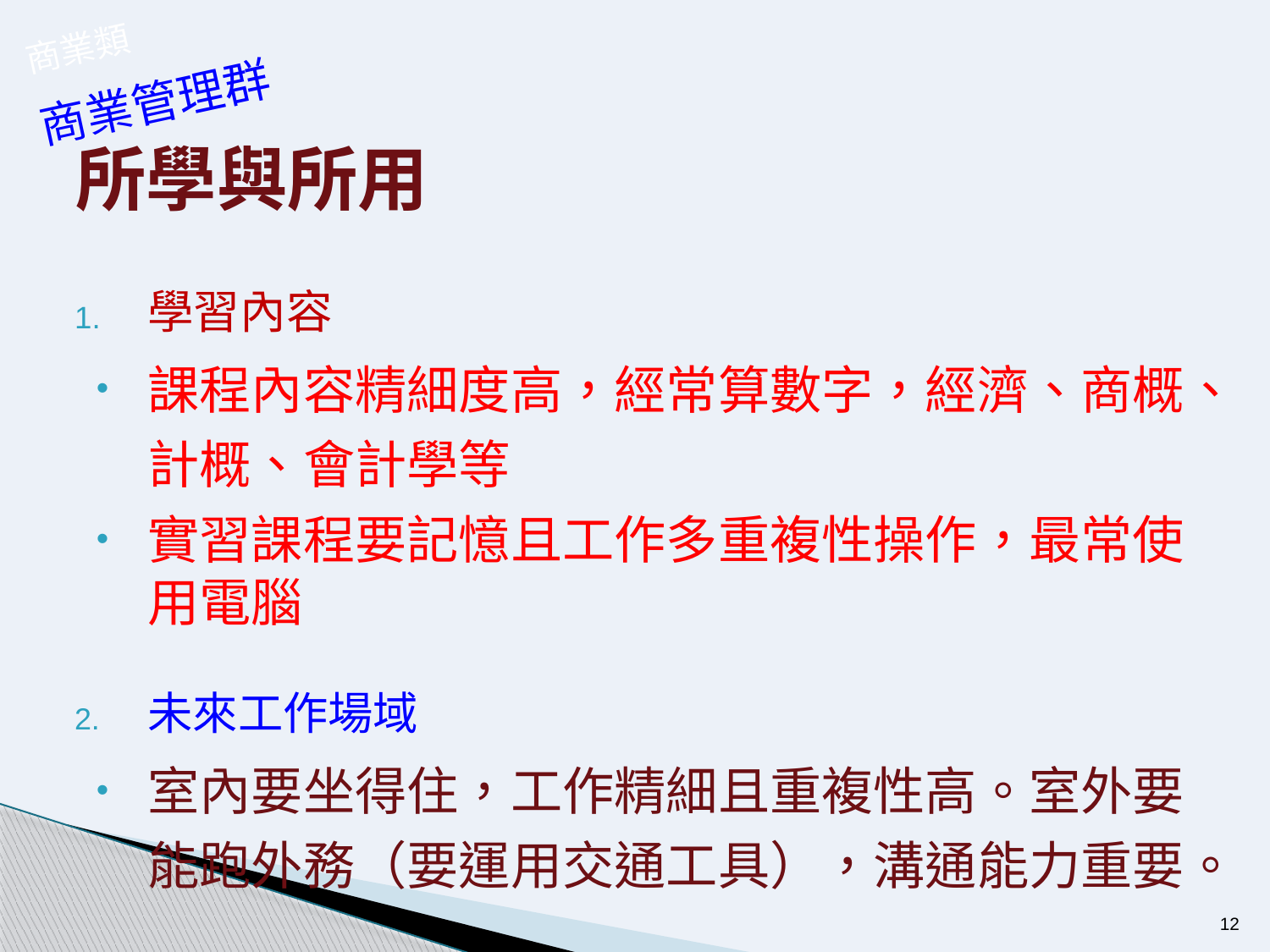

商業類
商業管理群
# 所學與所用
學習內容
課程內容精細度高，經常算數字，經濟、商概、計概、會計學等
實習課程要記憶且工作多重複性操作，最常使用電腦

未來工作場域
室內要坐得住，工作精細且重複性高。室外要能跑外務（要運用交通工具），溝通能力重要。
12